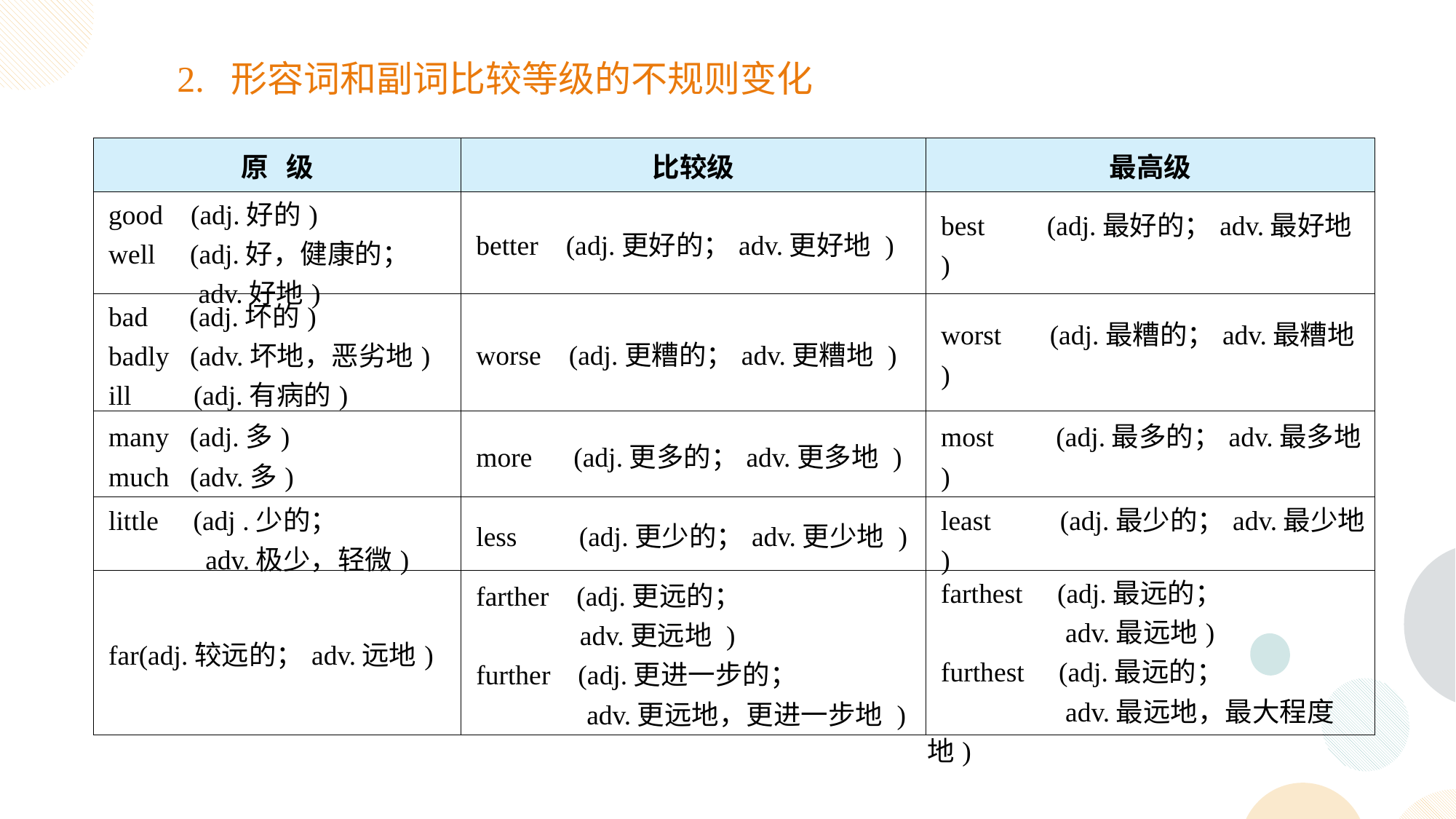

2.  形容词和副词比较等级的不规则变化
| 原 级 | 比较级 | 最高级 |
| --- | --- | --- |
| good (adj.好的) well (adj.好，健康的； adv.好地) | better (adj.更好的；adv.更好地 ) | best (adj.最好的；adv.最好地 ) |
| bad (adj.坏的) badly (adv.坏地，恶劣地) ill (adj.有病的) | worse (adj.更糟的；adv.更糟地 ) | worst (adj.最糟的；adv.最糟地 ) |
| many (adj.多) much (adv.多) | more (adj.更多的；adv.更多地 ) | most (adj.最多的；adv.最多地 ) |
| little (adj .少的； adv.极少，轻微) | less (adj.更少的；adv.更少地 ) | least (adj.最少的；adv.最少地 ) |
| far(adj.较远的；adv.远地) | farther (adj.更远的； adv.更远地 ) further (adj.更进一步的； adv.更远地，更进一步地 ) | farthest (adj.最远的； adv.最远地) furthest (adj.最远的； adv.最远地，最大程度地) |